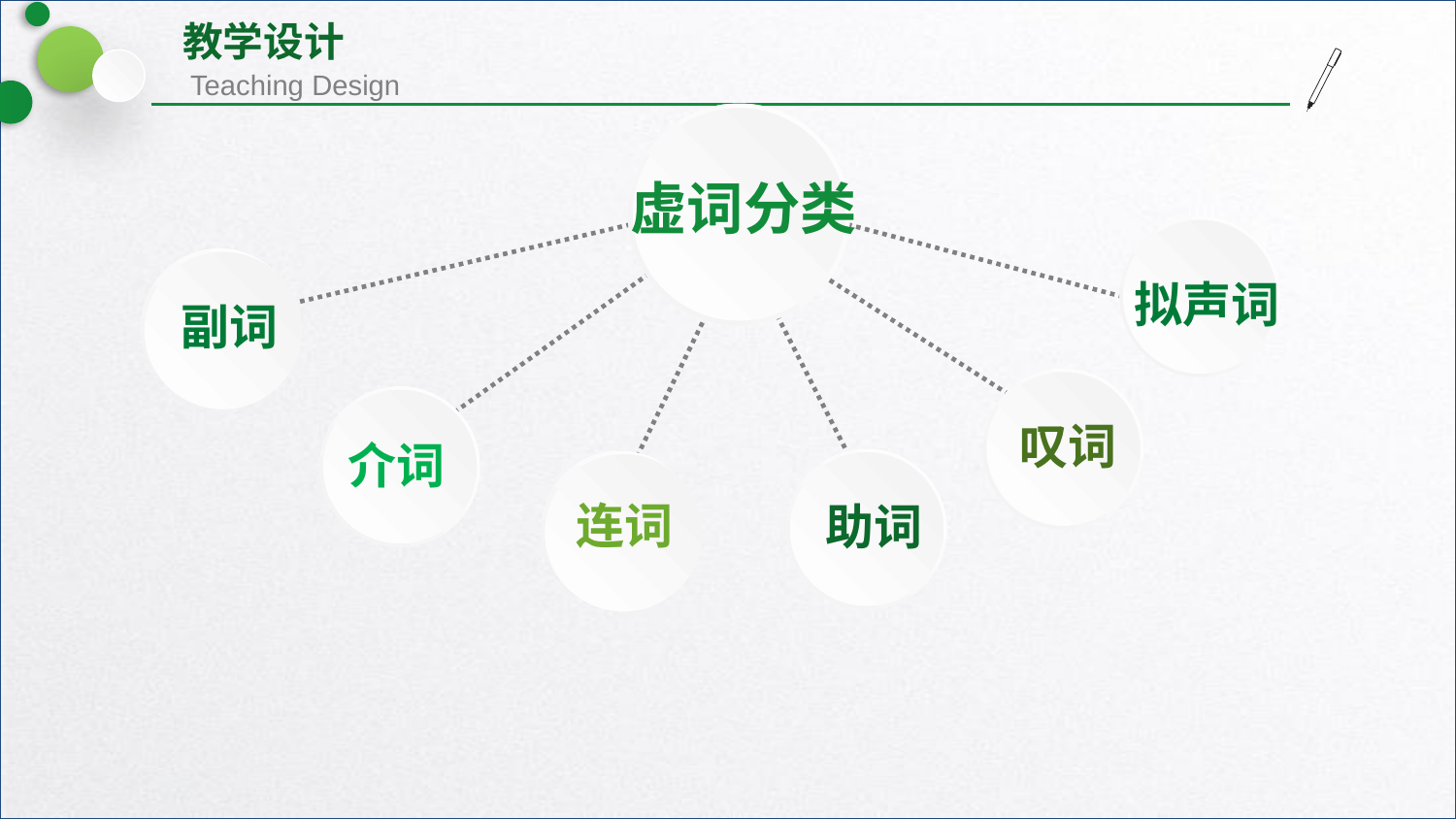

虚词分类

拟声词
副词

叹词
介词

连词
助词